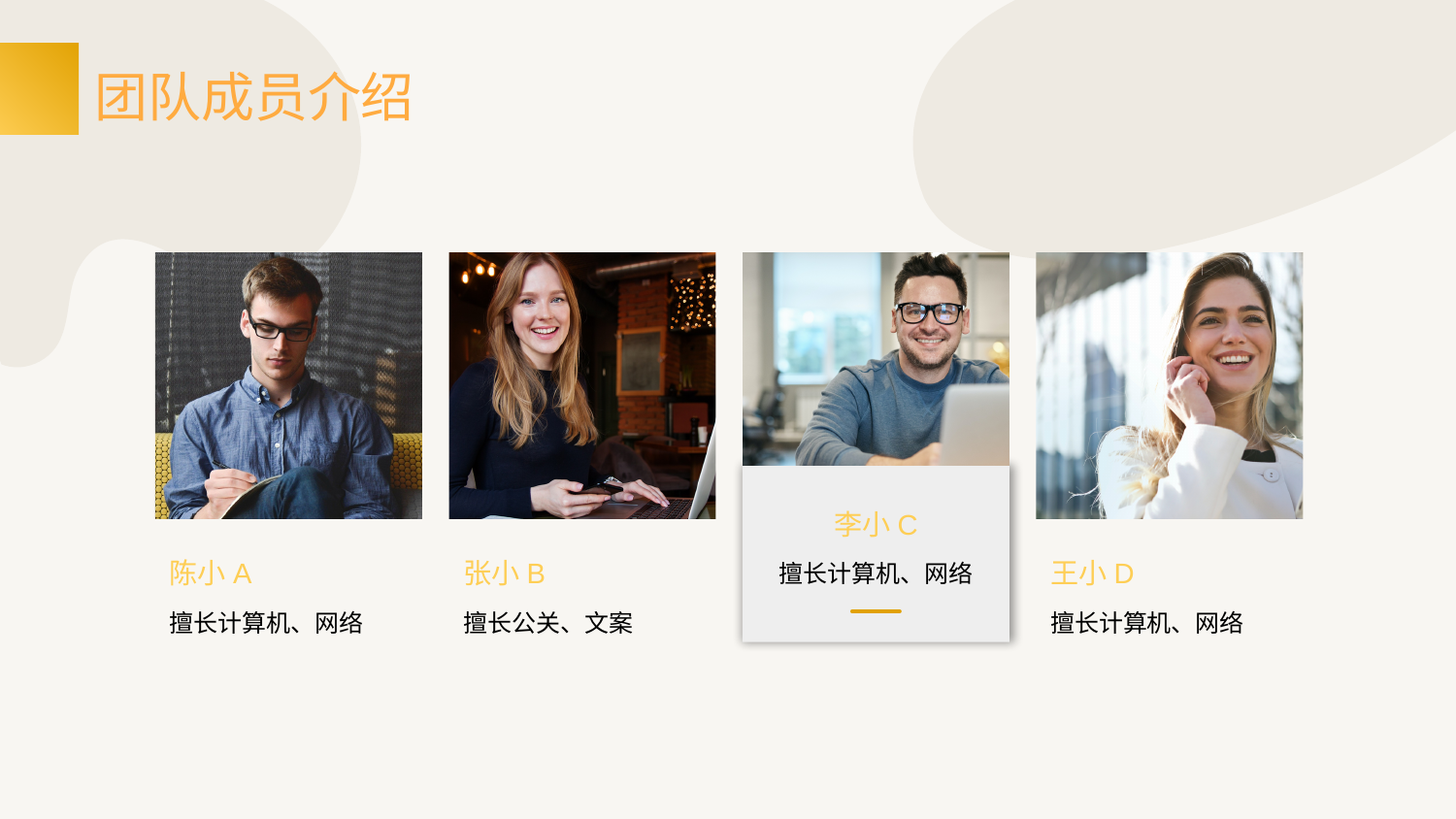

# 团队成员介绍

李小C
陈小A
张小B
王小D
擅长计算机、网络
擅长计算机、网络
擅长公关、文案
擅长计算机、网络